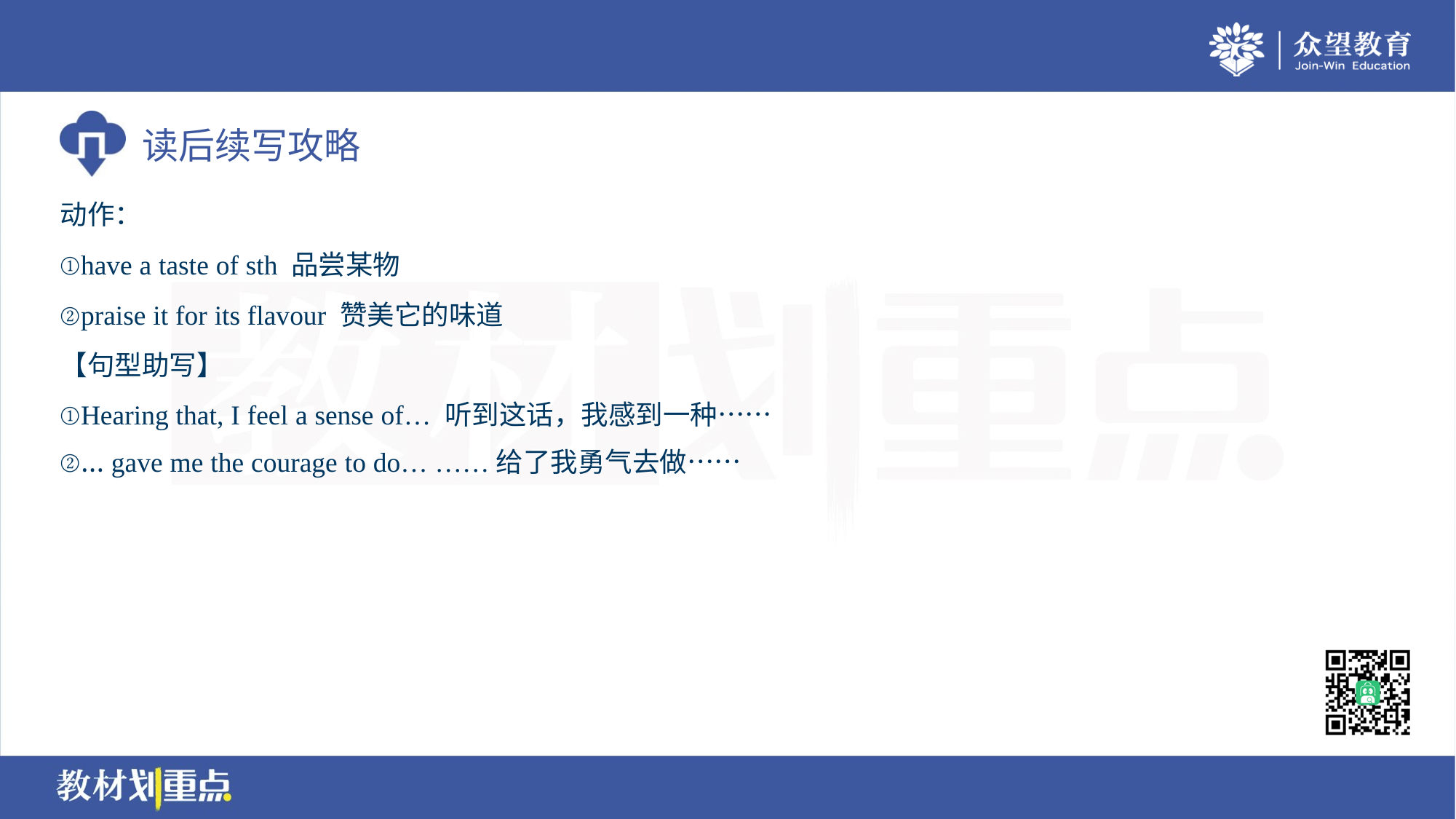

动作：
①have a taste of sth 品尝某物
②praise it for its flavour 赞美它的味道
【句型助写】
①Hearing that, I feel a sense of… 听到这话，我感到一种……
②… gave me the courage to do… ……给了我勇气去做……